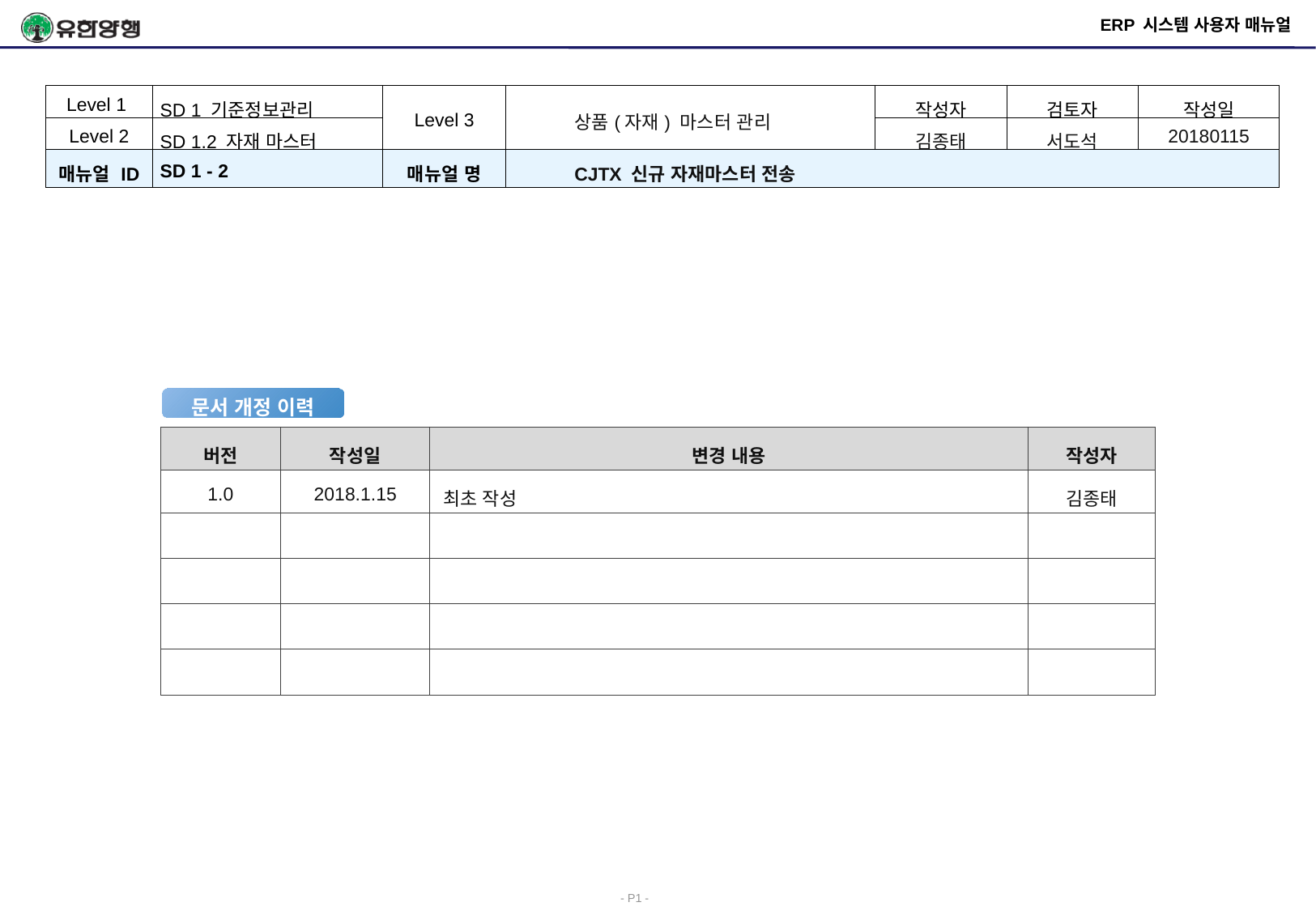

# ERP 시스템 사용자 매뉴얼
| Level 1 | SD 1 기준정보관리 | Level 3 | 상품(자재) 마스터 관리 | 작성자 | 검토자 | 작성일 |
| --- | --- | --- | --- | --- | --- | --- |
| Level 2 | SD 1.2 자재 마스터 |  |  | 김종태 | 서도석 | 20180115 |
| 매뉴얼 ID | SD 1 - 2 | 매뉴얼 명 | CJTX 신규 자재마스터 전송 |  |  |  |
문서 개정 이력
| 버전 | 작성일 | 변경 내용 | 작성자 |
| --- | --- | --- | --- |
| 1.0 | 2018.1.15 | 최초 작성 | 김종태 |
|  |  |  |  |
|  |  |  |  |
|  |  |  |  |
|  |  |  |  |